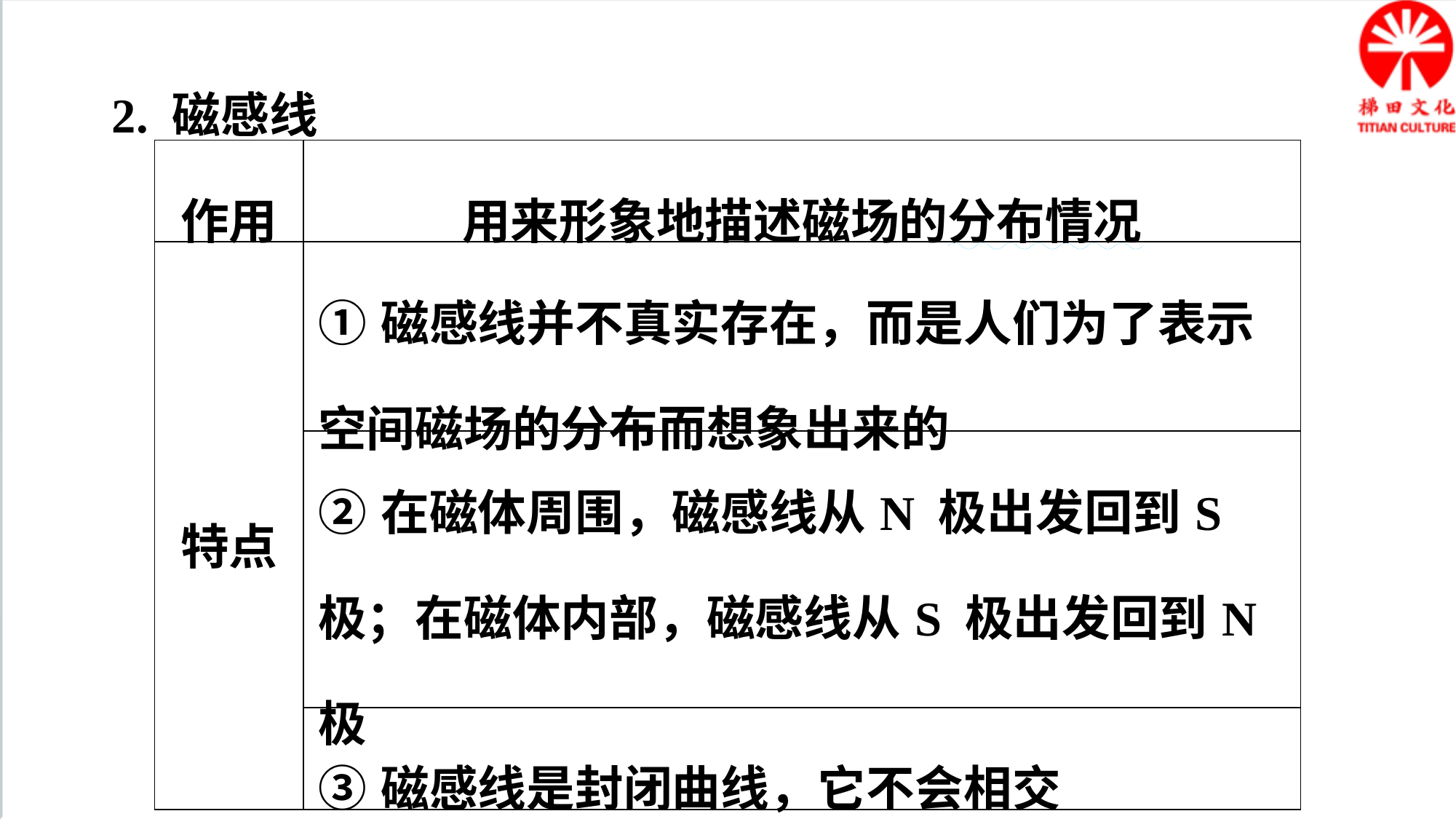

2. 磁感线
| 作用 | 用来形象地描述磁场的分布情况 |
| --- | --- |
| 特点 | ①磁感线并不真实存在，而是人们为了表示空间磁场的分布而想象出来的 |
|  | ②在磁体周围，磁感线从N 极出发回到S 极；在磁体内部，磁感线从S 极出发回到N 极 |
|  | ③磁感线是封闭曲线，它不会相交 |